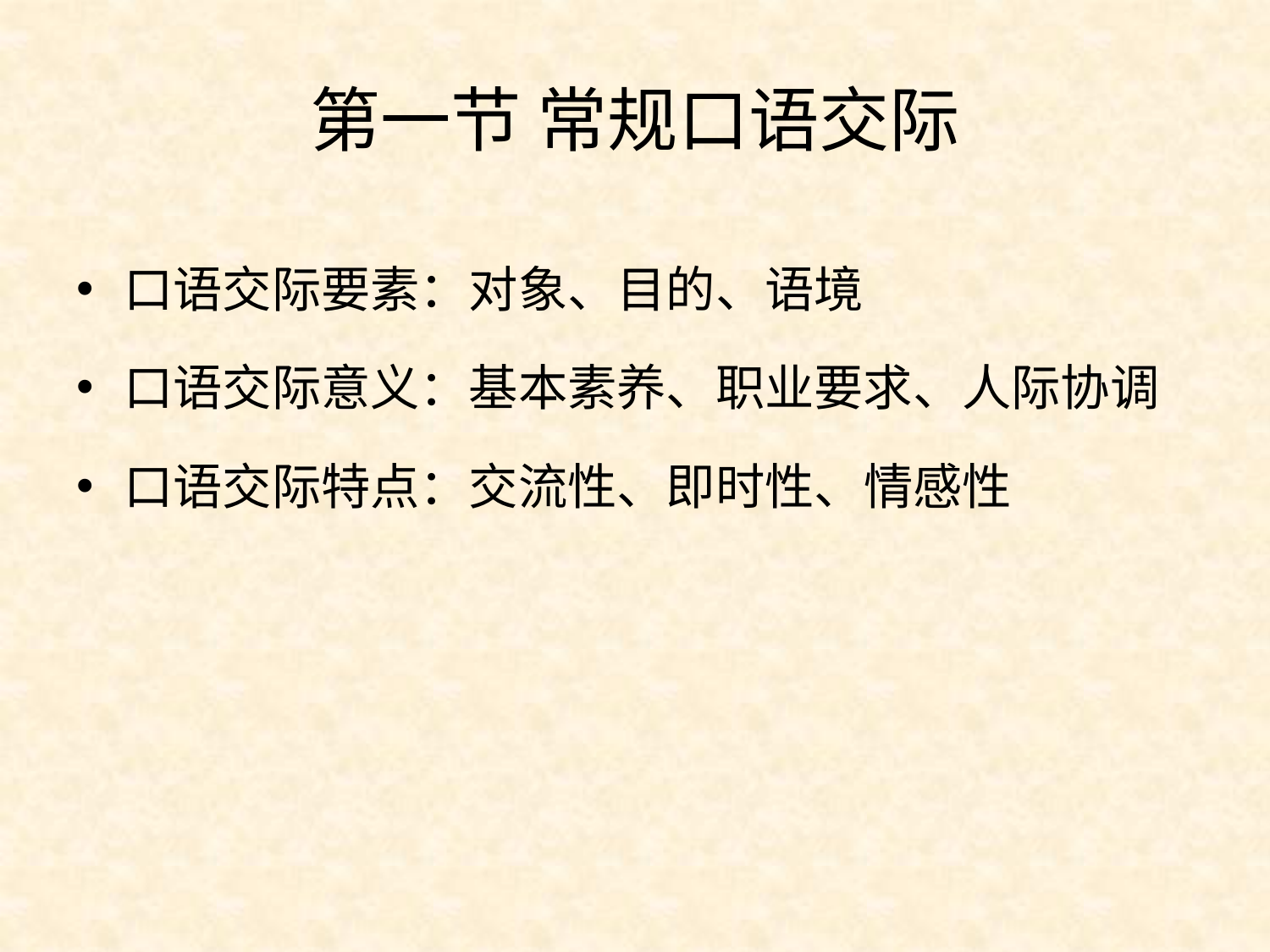

# 第一节 常规口语交际
口语交际要素：对象、目的、语境
口语交际意义：基本素养、职业要求、人际协调
口语交际特点：交流性、即时性、情感性